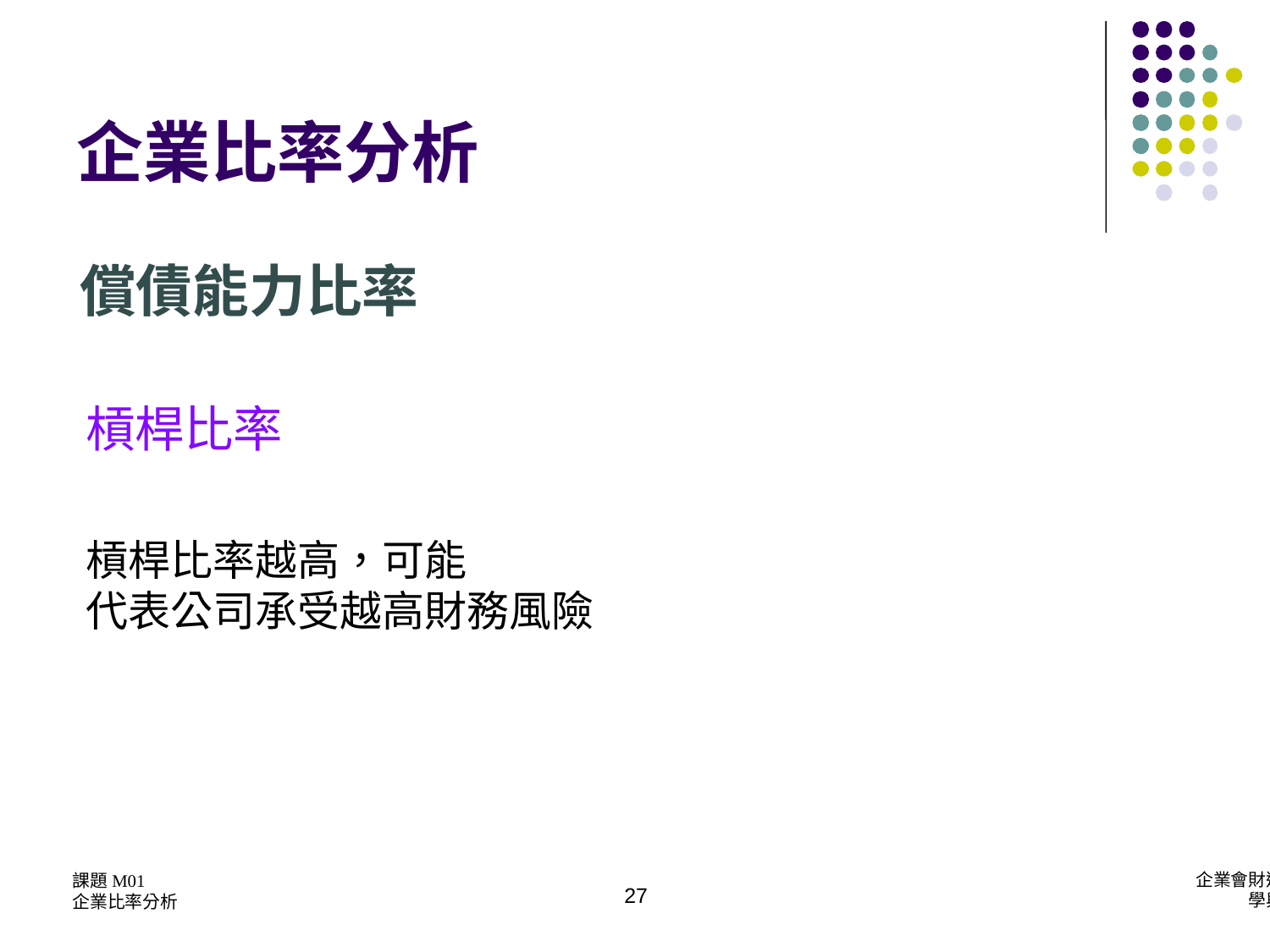

企業比率分析
償債能力比率
槓桿比率

槓桿比率越高，可能
代表公司承受越高財務風險

27
課題M01
企業比率分析